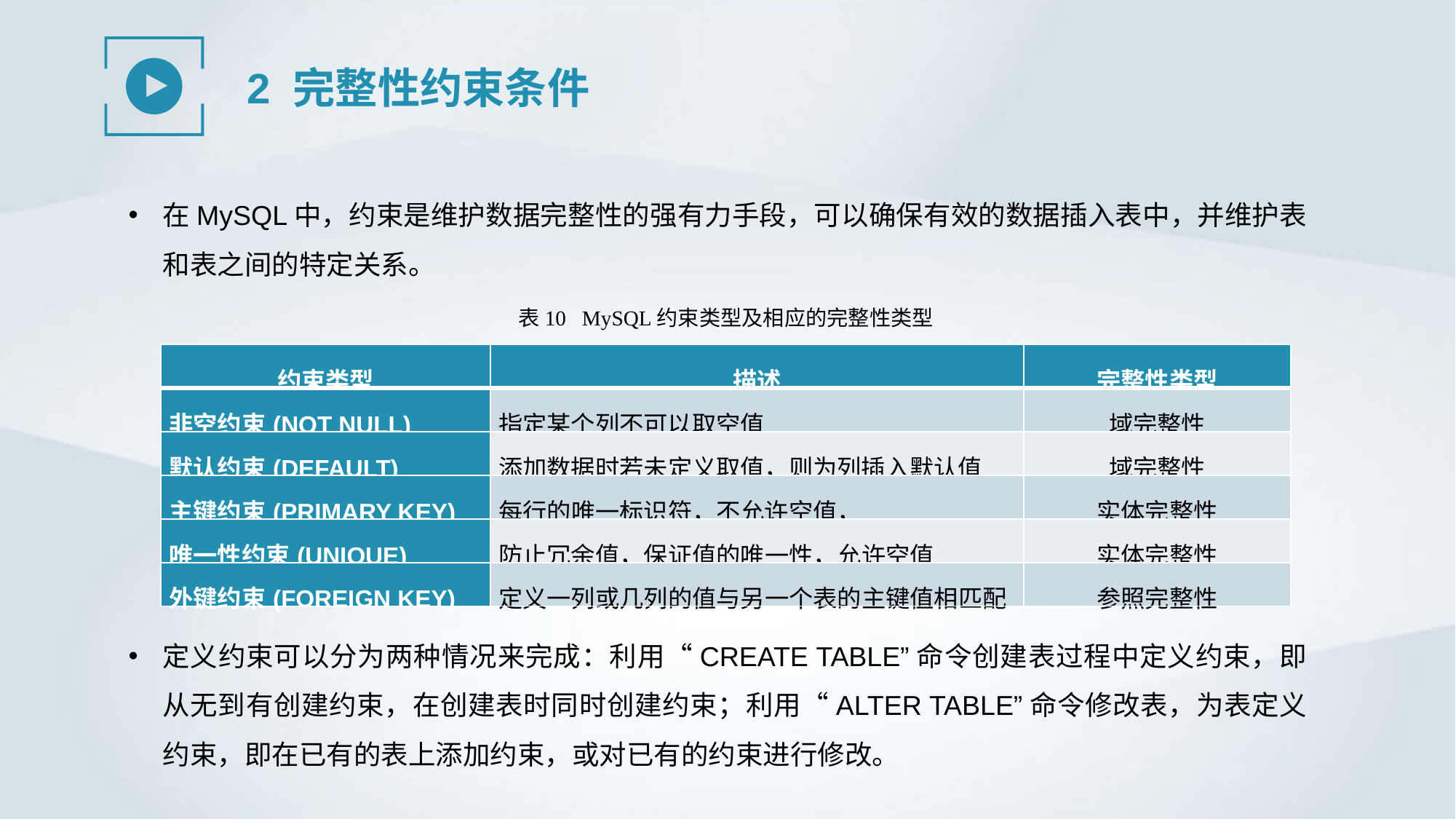

2 完整性约束条件
在MySQL中，约束是维护数据完整性的强有力手段，可以确保有效的数据插入表中，并维护表和表之间的特定关系。
表10   MySQL约束类型及相应的完整性类型
| 约束类型 | 描述 | 完整性类型 |
| --- | --- | --- |
| 非空约束(NOT NULL) | 指定某个列不可以取空值 | 域完整性 |
| 默认约束(DEFAULT) | 添加数据时若未定义取值，则为列插入默认值 | 域完整性 |
| 主键约束(PRIMARY KEY) | 每行的唯一标识符，不允许空值， | 实体完整性 |
| 唯一性约束(UNIQUE) | 防止冗余值，保证值的唯一性，允许空值 | 实体完整性 |
| 外键约束(FOREIGN KEY) | 定义一列或几列的值与另一个表的主键值相匹配 | 参照完整性 |
定义约束可以分为两种情况来完成：利用“CREATE TABLE”命令创建表过程中定义约束，即从无到有创建约束，在创建表时同时创建约束；利用“ALTER TABLE”命令修改表，为表定义约束，即在已有的表上添加约束，或对已有的约束进行修改。